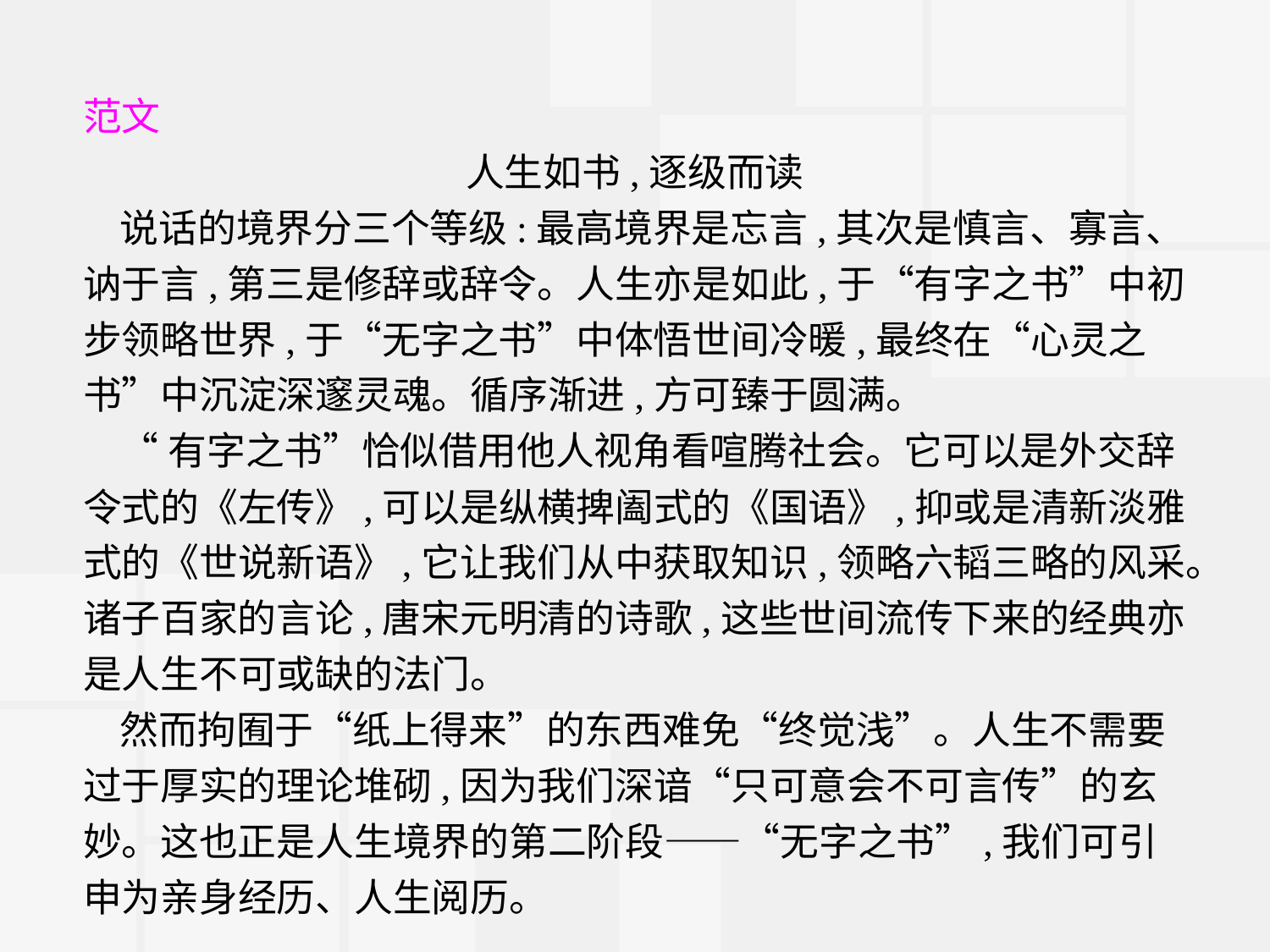

范文
人生如书,逐级而读
说话的境界分三个等级:最高境界是忘言,其次是慎言、寡言、讷于言,第三是修辞或辞令。人生亦是如此,于“有字之书”中初步领略世界,于“无字之书”中体悟世间冷暖,最终在“心灵之书”中沉淀深邃灵魂。循序渐进,方可臻于圆满。
“有字之书”恰似借用他人视角看喧腾社会。它可以是外交辞令式的《左传》,可以是纵横捭阖式的《国语》,抑或是清新淡雅式的《世说新语》,它让我们从中获取知识,领略六韬三略的风采。诸子百家的言论,唐宋元明清的诗歌,这些世间流传下来的经典亦是人生不可或缺的法门。
然而拘囿于“纸上得来”的东西难免“终觉浅”。人生不需要过于厚实的理论堆砌,因为我们深谙“只可意会不可言传”的玄妙。这也正是人生境界的第二阶段——“无字之书”,我们可引申为亲身经历、人生阅历。